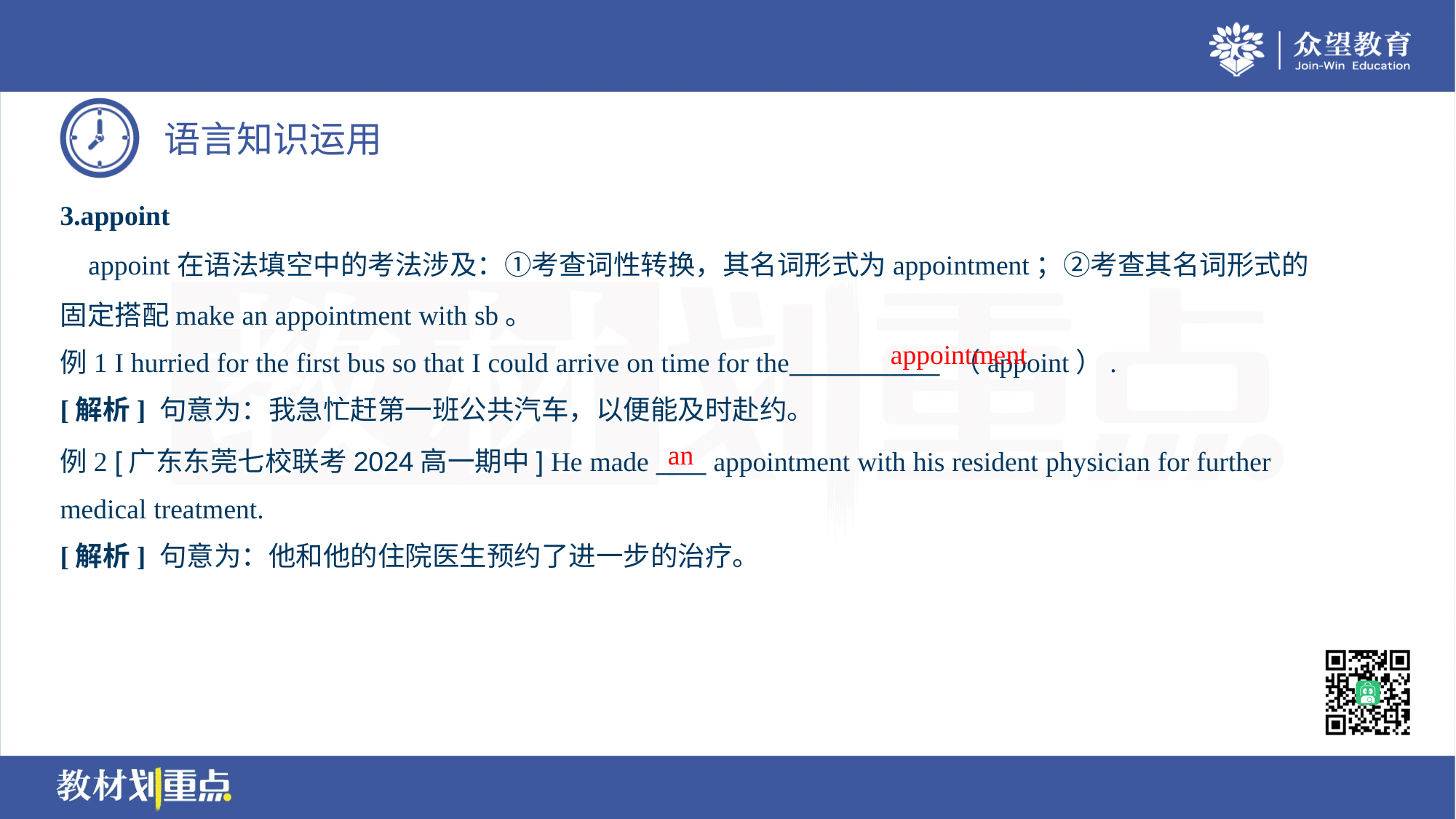

3.appoint
    appoint在语法填空中的考法涉及：①考查词性转换，其名词形式为appointment；②考查其名词形式的
固定搭配make an appointment with sb。
例1 I hurried for the first bus so that I could arrive on time for the____________ （appoint）.
appointment
[解析] 句意为：我急忙赶第一班公共汽车，以便能及时赴约。
an
例2 [广东东莞七校联考2024高一期中] He made ____ appointment with his resident physician for further
medical treatment.
[解析] 句意为：他和他的住院医生预约了进一步的治疗。